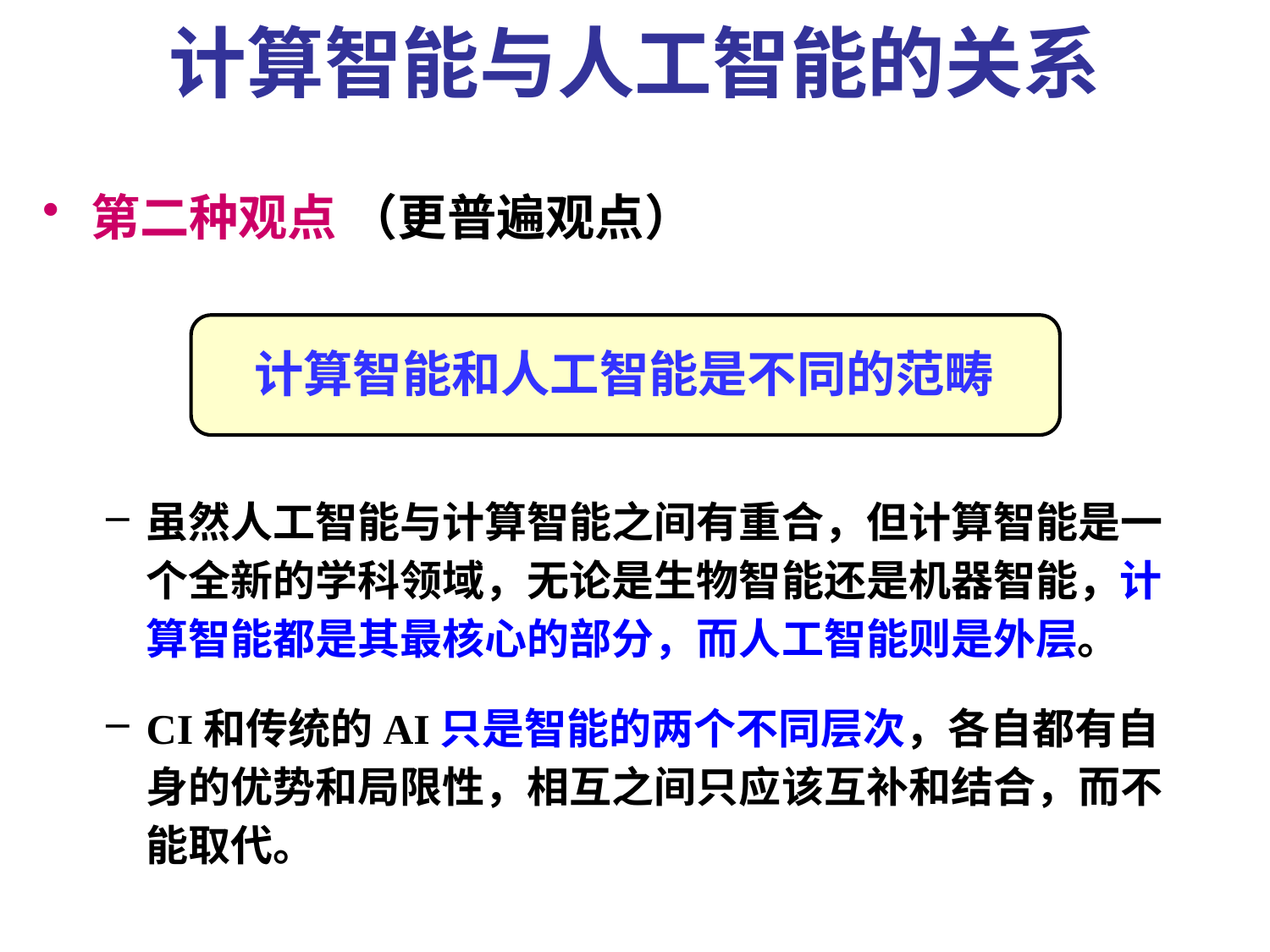

# 计算智能与人工智能的关系
第二种观点 （更普遍观点）

虽然人工智能与计算智能之间有重合，但计算智能是一个全新的学科领域，无论是生物智能还是机器智能，计算智能都是其最核心的部分，而人工智能则是外层。
CI和传统的AI只是智能的两个不同层次，各自都有自身的优势和局限性，相互之间只应该互补和结合，而不能取代。

计算智能和人工智能是不同的范畴